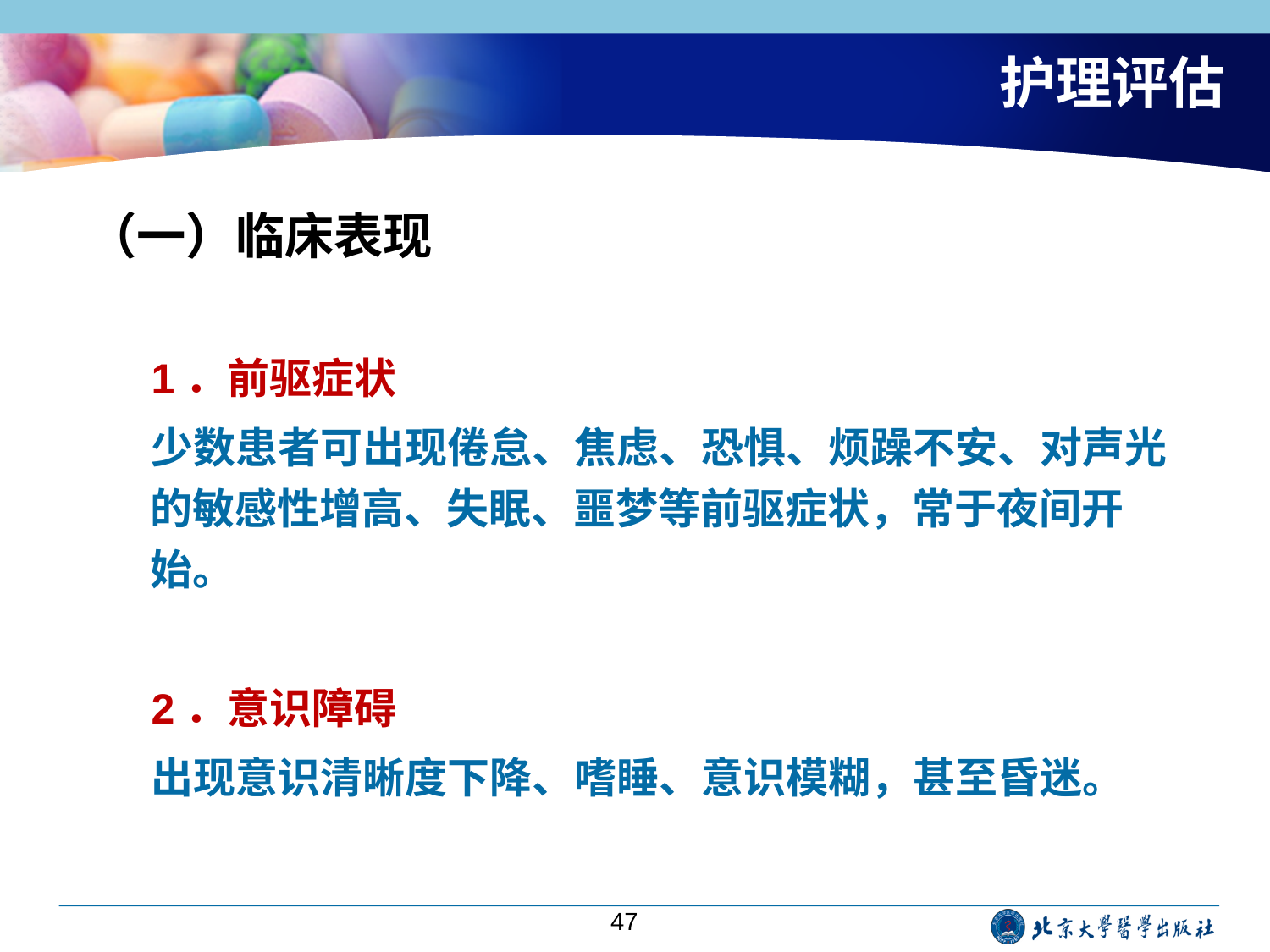

# 护理评估
（一）临床表现

1．前驱症状
少数患者可出现倦怠、焦虑、恐惧、烦躁不安、对声光的敏感性增高、失眠、噩梦等前驱症状，常于夜间开始。

2．意识障碍
出现意识清晰度下降、嗜睡、意识模糊，甚至昏迷。

47